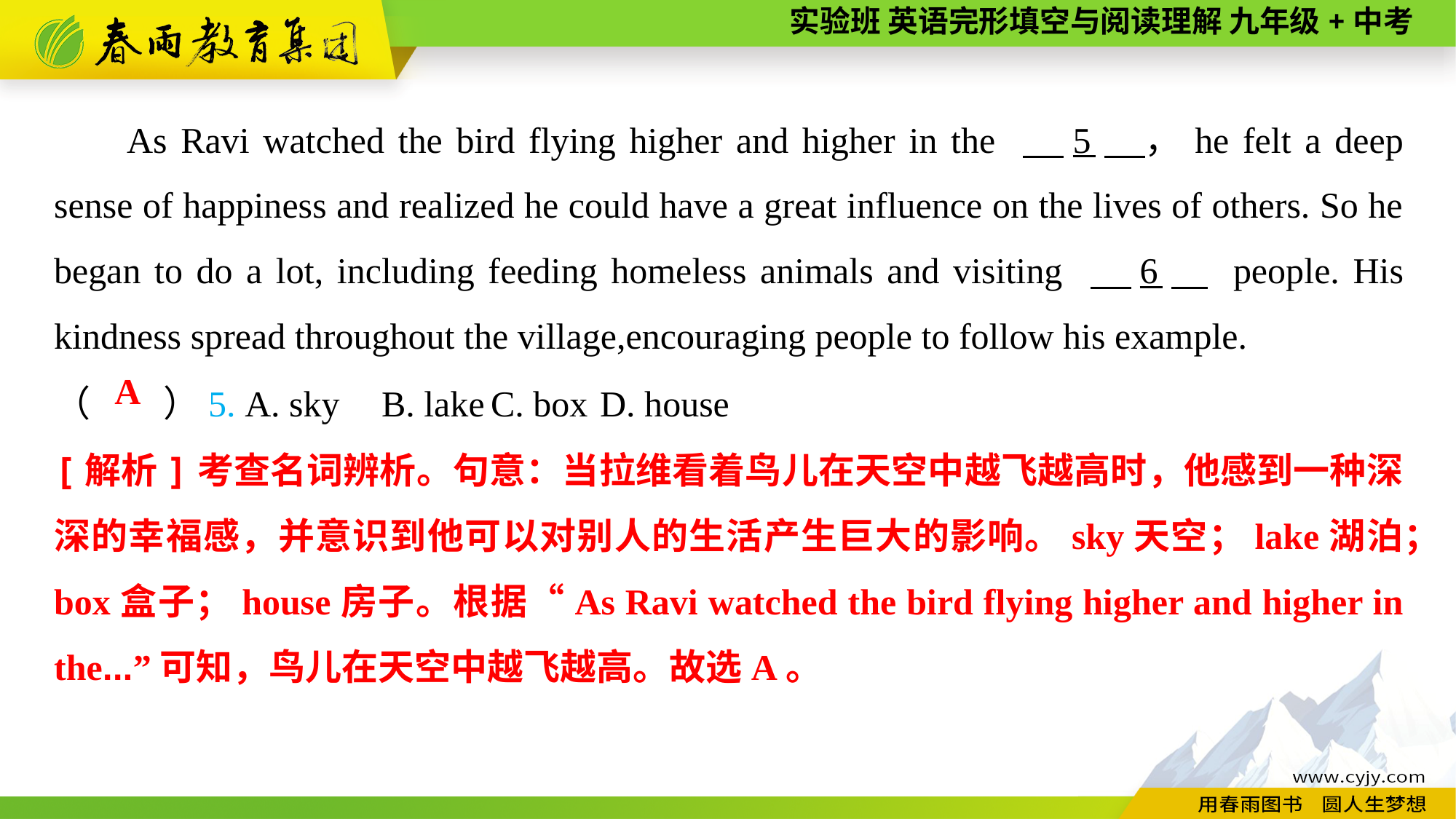

As Ravi watched the bird flying higher and higher in the 　5　，he felt a deep sense of happiness and realized he could have a great influence on the lives of others. So he began to do a lot, including feeding homeless animals and visiting 　6　 people. His kindness spread throughout the village,encouraging people to follow his example.
（　　）5. A. sky	B. lake	C. box	D. house
A
[解析]考查名词辨析。句意：当拉维看着鸟儿在天空中越飞越高时，他感到一种深深的幸福感，并意识到他可以对别人的生活产生巨大的影响。sky天空；lake湖泊；box盒子；house房子。根据“As Ravi watched the bird flying higher and higher in the...”可知，鸟儿在天空中越飞越高。故选A。